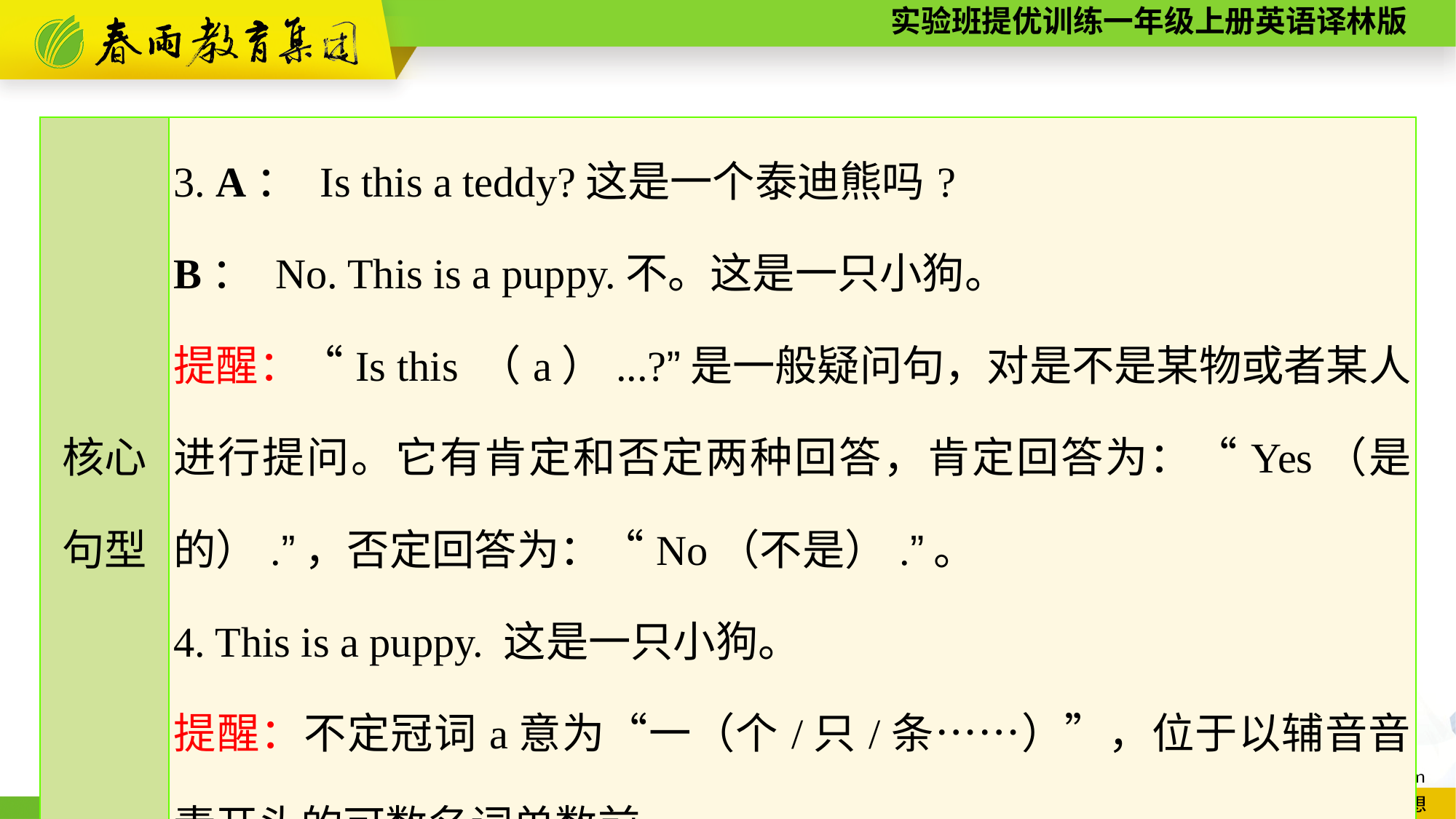

| 核心 句型 | 3. A： Is this a teddy?这是一个泰迪熊吗? B： No. This is a puppy.不。这是一只小狗。 提醒：“Is this （a）...?”是一般疑问句，对是不是某物或者某人进行提问。它有肯定和否定两种回答，肯定回答为：“Yes（是的）.”，否定回答为：“No（不是）.”。 4. This is a puppy. 这是一只小狗。 提醒：不定冠词a意为“一（个/只/条……）”，位于以辅音音素开头的可数名词单数前。 |
| --- | --- |